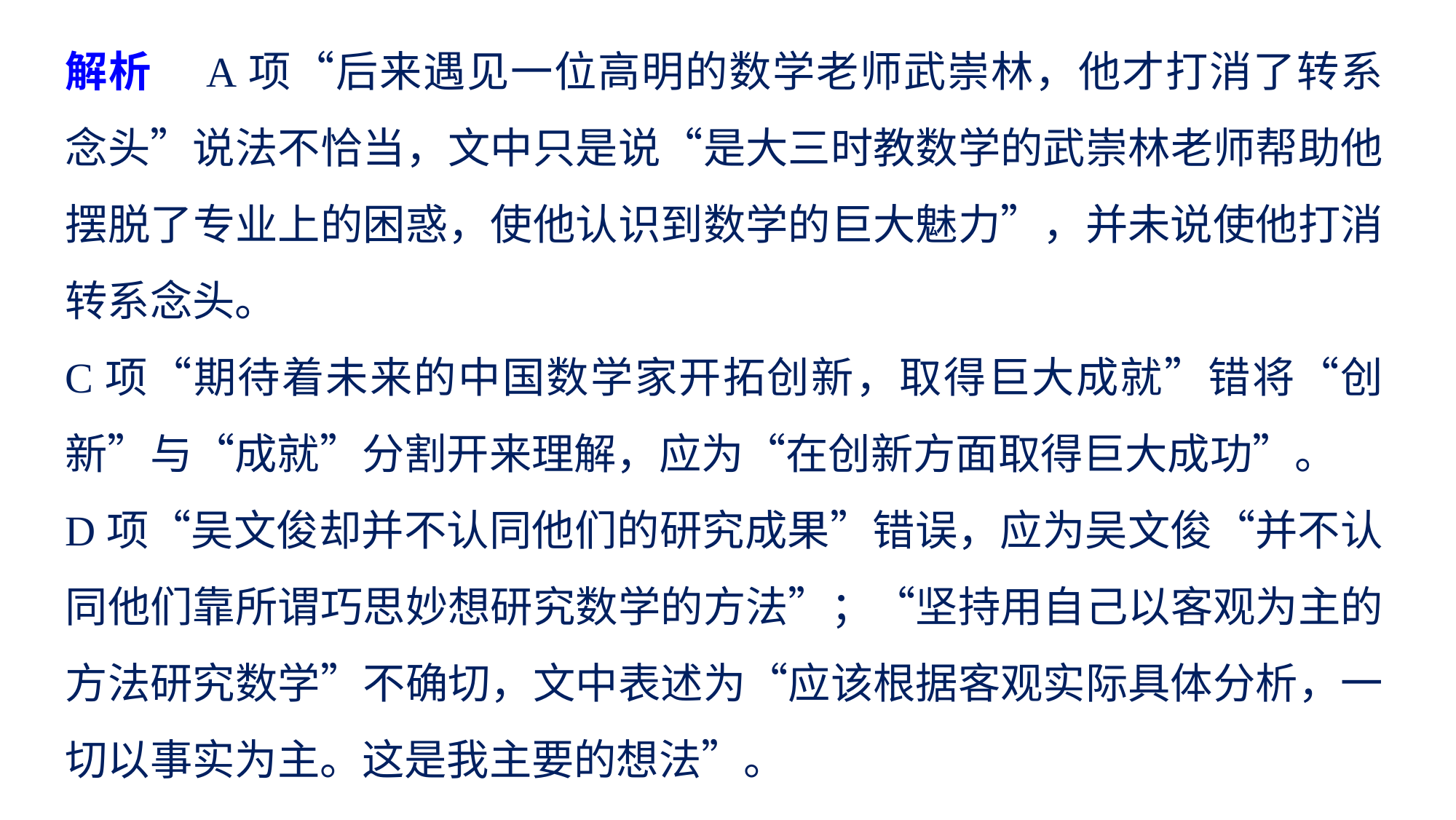

解析　A项“后来遇见一位高明的数学老师武崇林，他才打消了转系念头”说法不恰当，文中只是说“是大三时教数学的武崇林老师帮助他摆脱了专业上的困惑，使他认识到数学的巨大魅力”，并未说使他打消转系念头。
C项“期待着未来的中国数学家开拓创新，取得巨大成就”错将“创新”与“成就”分割开来理解，应为“在创新方面取得巨大成功”。
D项“吴文俊却并不认同他们的研究成果”错误，应为吴文俊“并不认同他们靠所谓巧思妙想研究数学的方法”；“坚持用自己以客观为主的方法研究数学”不确切，文中表述为“应该根据客观实际具体分析，一切以事实为主。这是我主要的想法”。